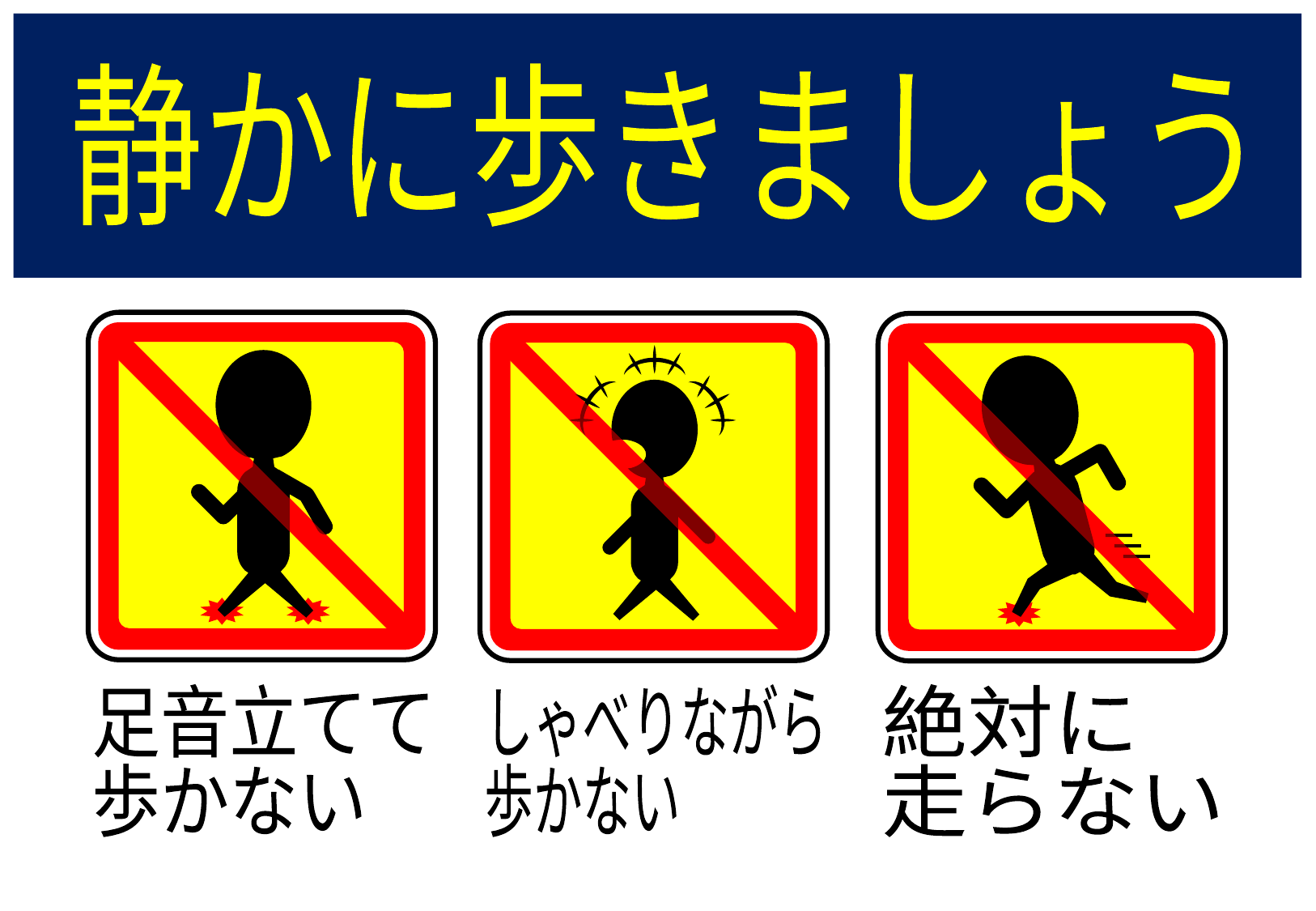

静かに歩きましょう

足音立てて
歩かない
しゃべりながら
歩かない
絶対に
走らない